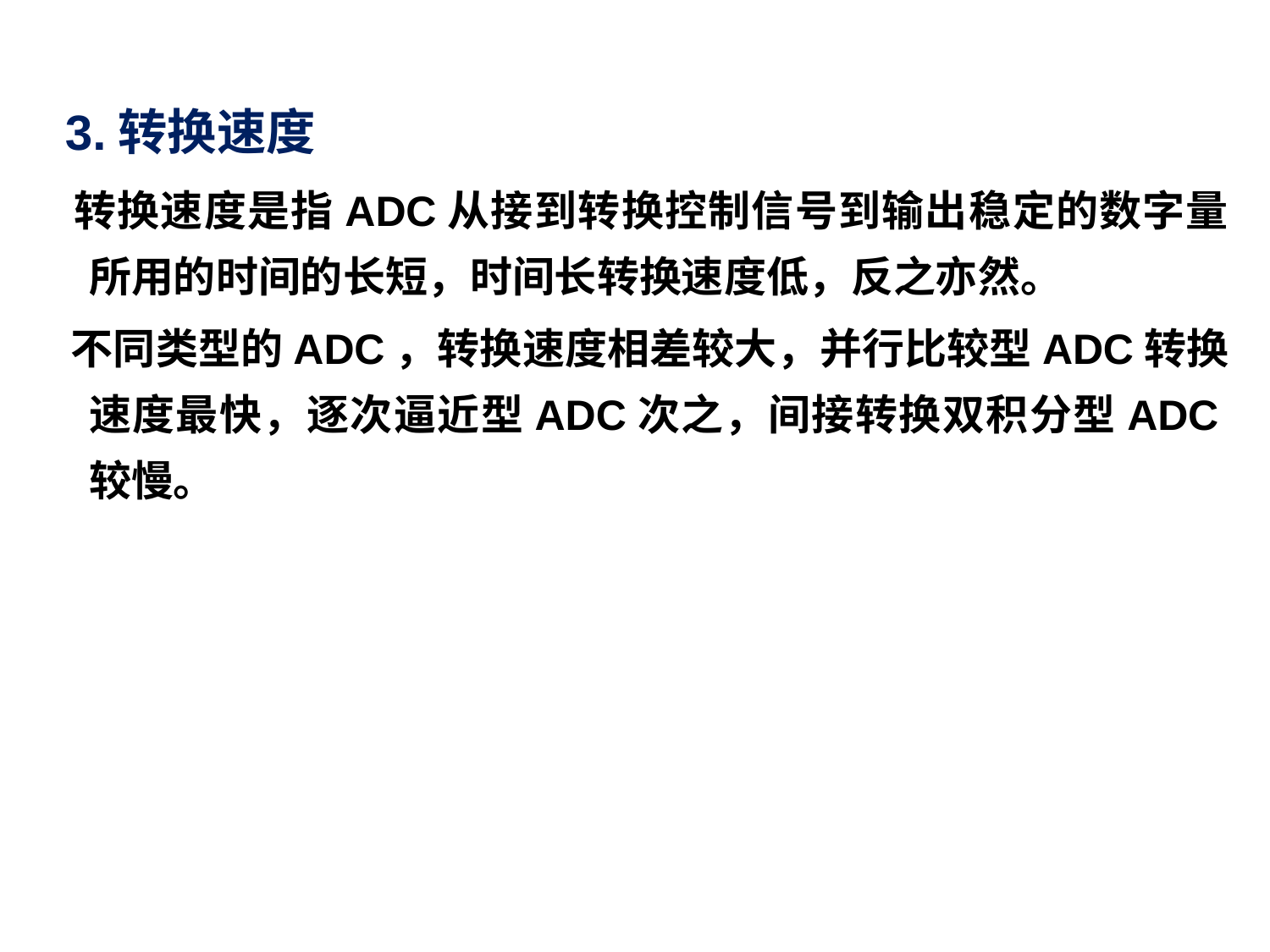

3.转换速度
  转换速度是指ADC从接到转换控制信号到输出稳定的数字量所用的时间的长短，时间长转换速度低，反之亦然。
  不同类型的ADC，转换速度相差较大，并行比较型ADC转换速度最快，逐次逼近型ADC次之，间接转换双积分型ADC较慢。